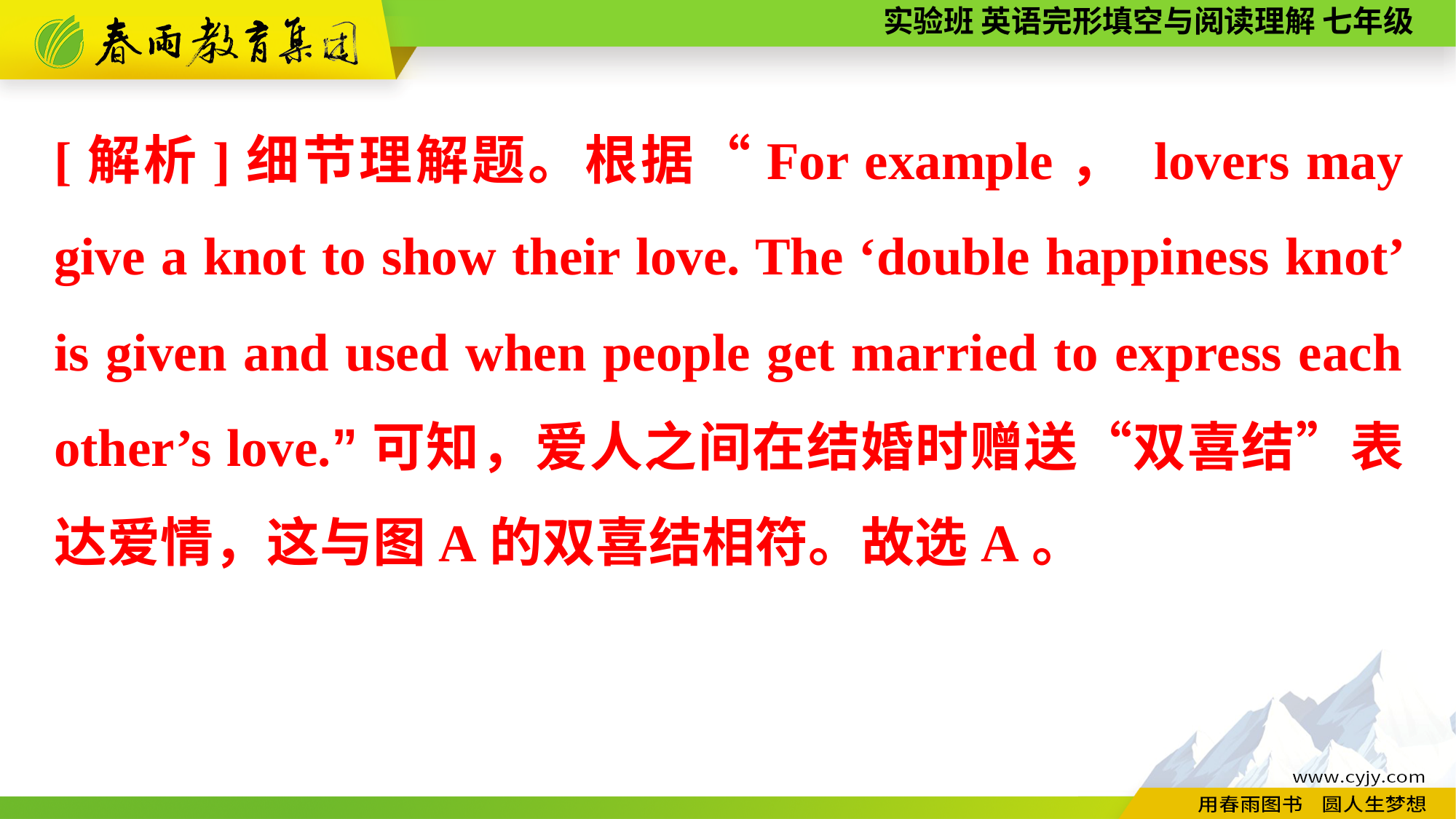

[解析]细节理解题。根据“For example， lovers may give a knot to show their love. The ‘double happiness knot’ is given and used when people get married to express each other’s love.”可知，爱人之间在结婚时赠送“双喜结”表达爱情，这与图A的双喜结相符。故选A。